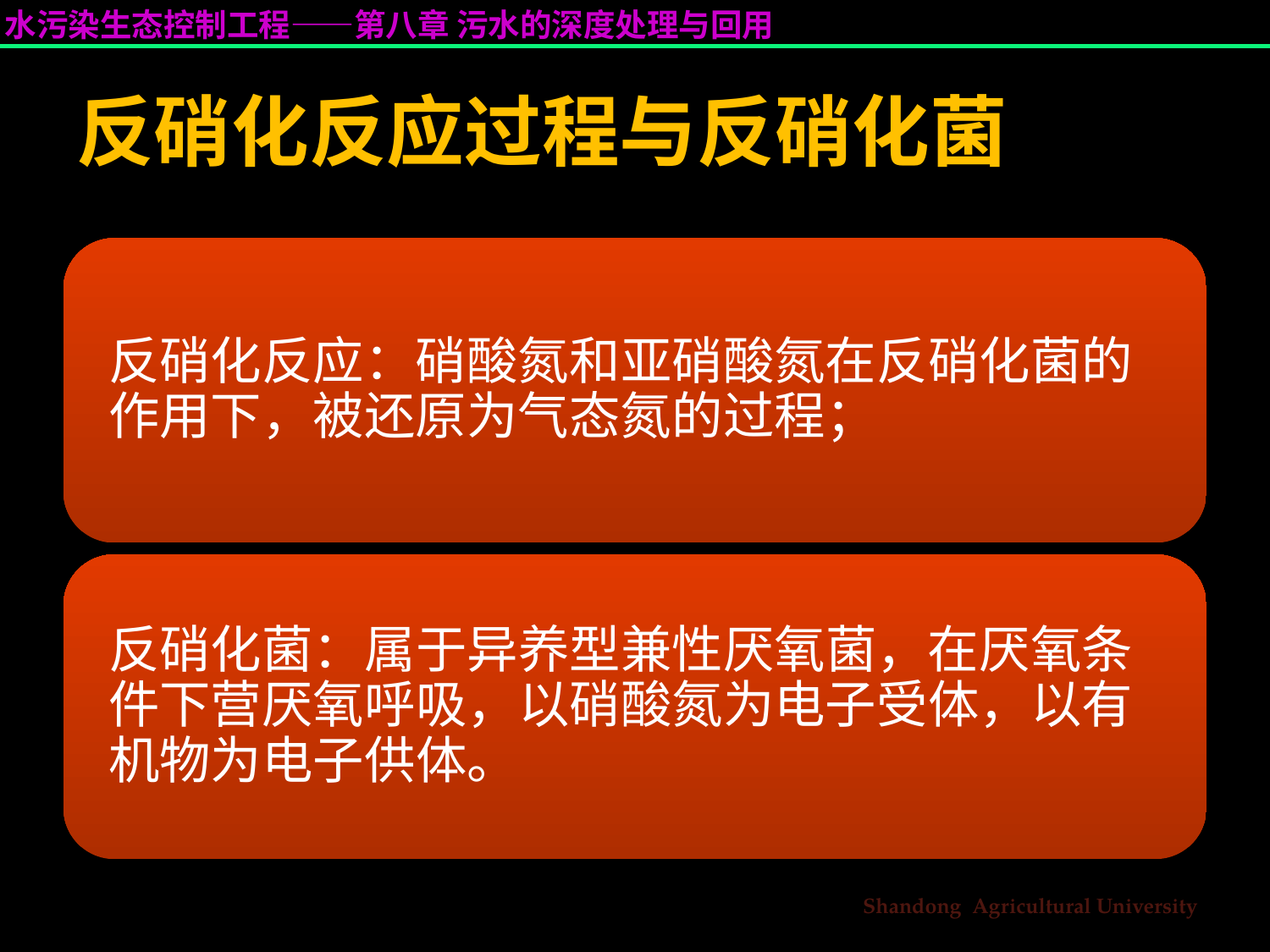

# 反硝化反应过程与反硝化菌
反硝化反应：硝酸氮和亚硝酸氮在反硝化菌的作用下，被还原为气态氮的过程；
反硝化菌：属于异养型兼性厌氧菌，在厌氧条件下营厌氧呼吸，以硝酸氮为电子受体，以有机物为电子供体。